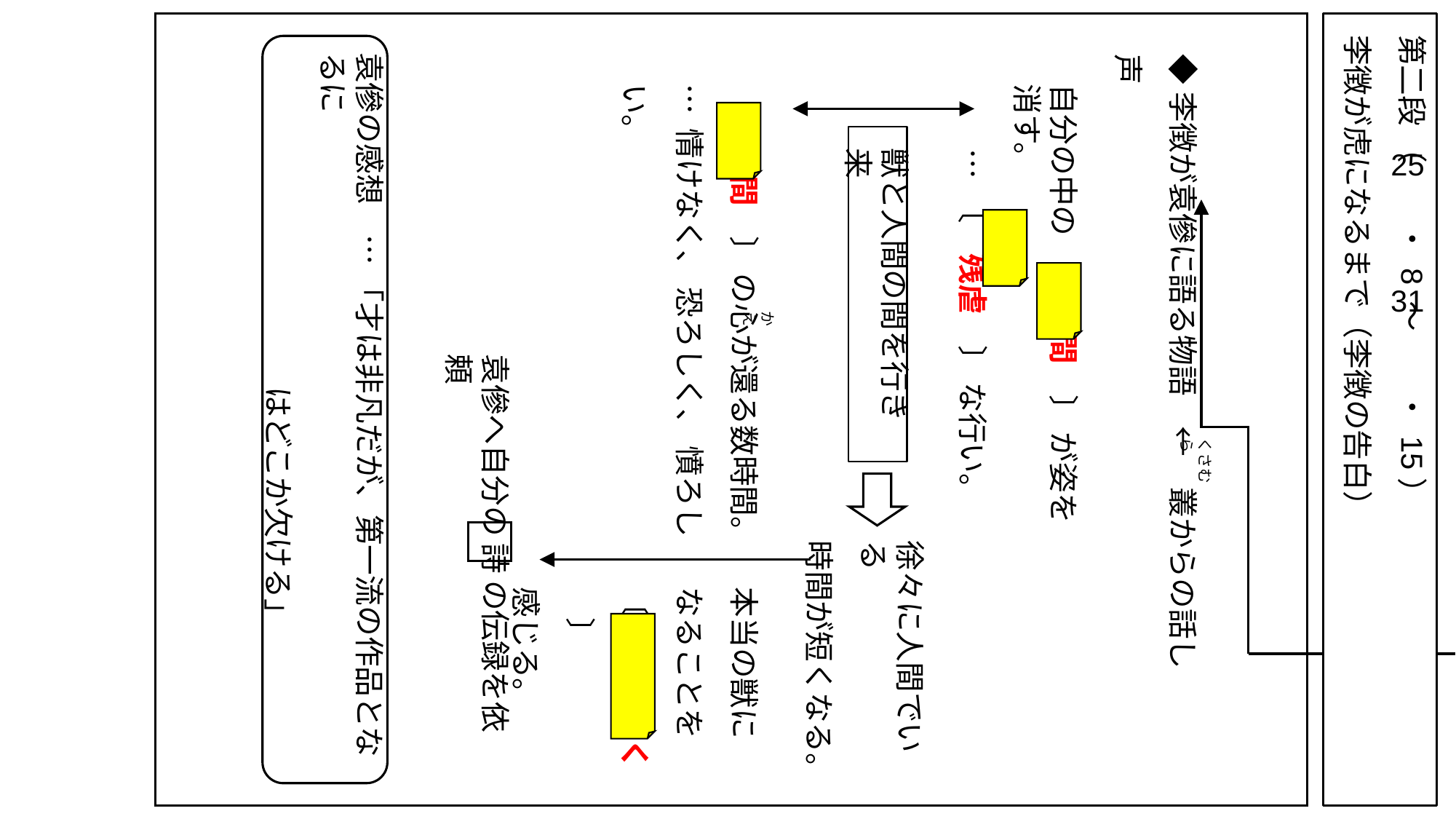

第二段 （　　・ 8 ～　　・ 15）
李徴が虎になるまで（李徴の告白）
袁傪の感想　… 「才は非凡だが、第一流の作品となるに
　　　　　　　　　　　はどこか欠ける」
◆李徴が袁傪に語る物語　←　叢からの話し声
〔　人間　〕 の心が還る数時間。
… 情けなく、 恐ろしく、 憤ろしい。
自分の中の 〔　人間　〕 が姿を消す。
… 〔　残虐　〕 な行い。

獣と人間の間を行き来
25

31
かえ
袁傪へ自分の 詩 の伝録を依頼
くさむら

徐々に人間でいる
時間が短くなる。
本当の獣に
なることを
〔　恐ろしく　〕
感じる。